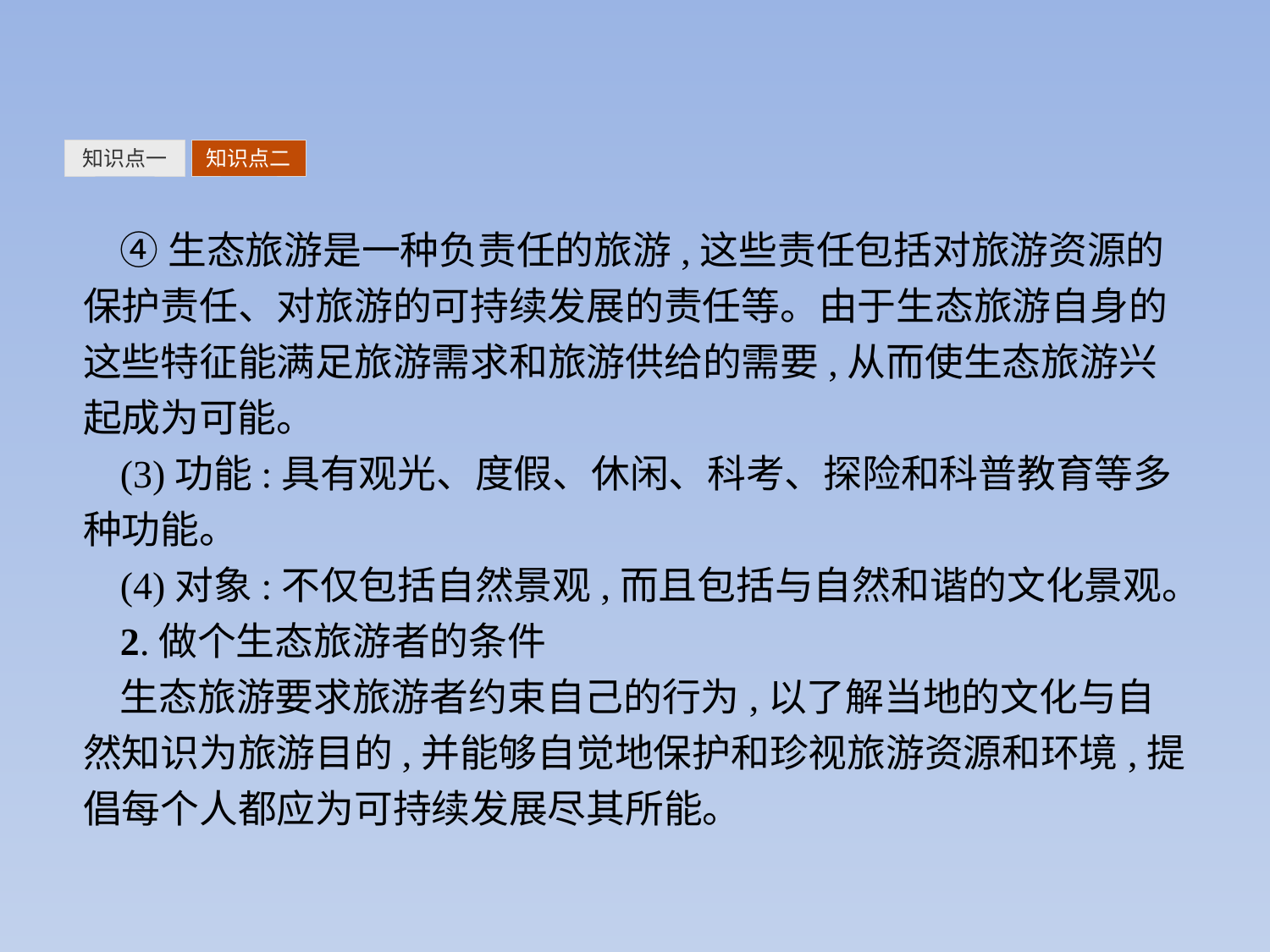

知识点一
知识点二
④生态旅游是一种负责任的旅游,这些责任包括对旅游资源的保护责任、对旅游的可持续发展的责任等。由于生态旅游自身的这些特征能满足旅游需求和旅游供给的需要,从而使生态旅游兴起成为可能。
(3)功能:具有观光、度假、休闲、科考、探险和科普教育等多种功能。
(4)对象:不仅包括自然景观,而且包括与自然和谐的文化景观。
2.做个生态旅游者的条件
生态旅游要求旅游者约束自己的行为,以了解当地的文化与自然知识为旅游目的,并能够自觉地保护和珍视旅游资源和环境,提倡每个人都应为可持续发展尽其所能。